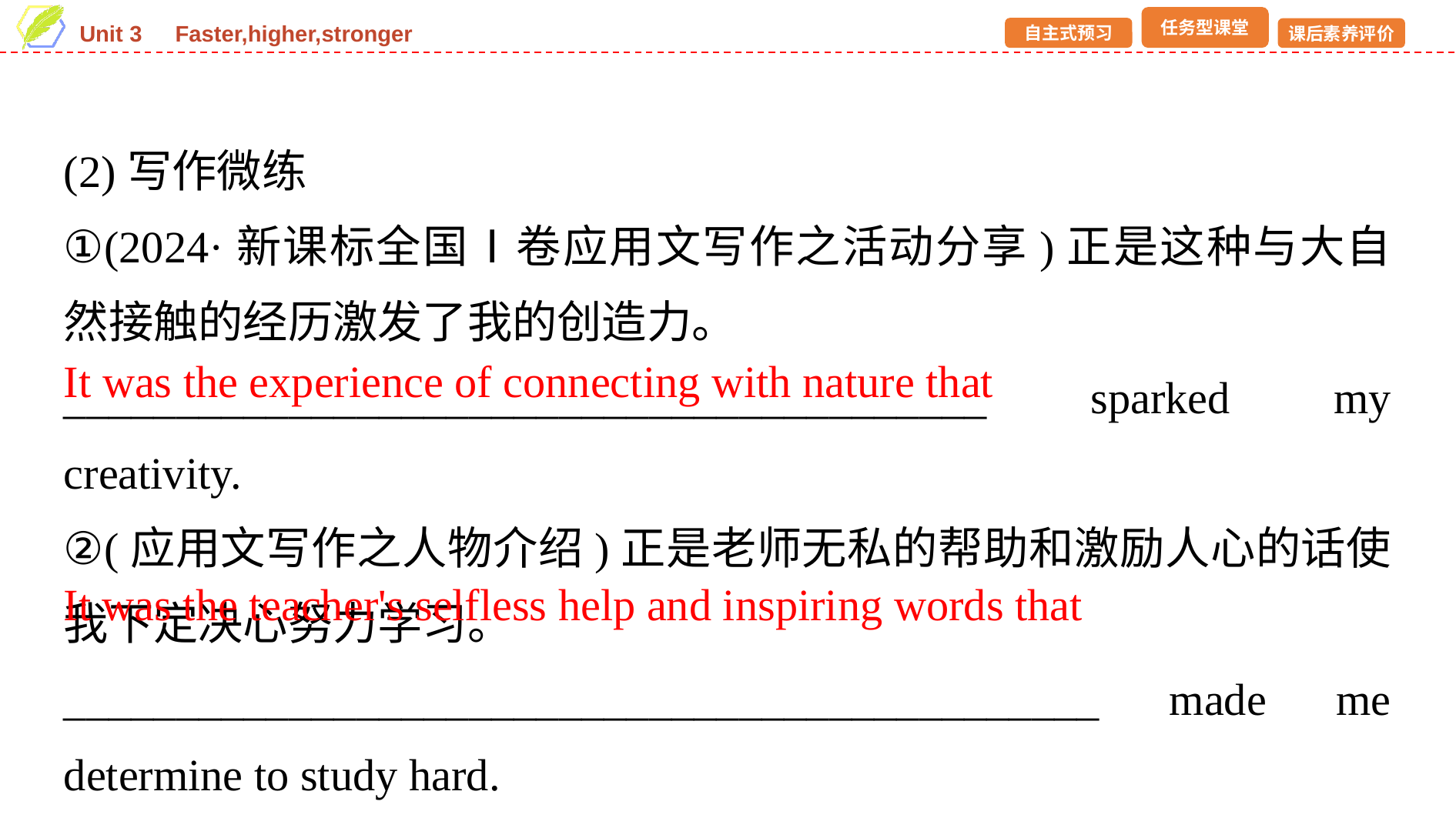

(2)写作微练
①(2024·新课标全国Ⅰ卷应用文写作之活动分享)正是这种与大自然接触的经历激发了我的创造力。
_________________________________________ sparked my creativity.
②(应用文写作之人物介绍)正是老师无私的帮助和激励人心的话使我下定决心努力学习。
______________________________________________ made me determine to study hard.
It was the experience of connecting with nature that
It was the teacher's selfless help and inspiring words that